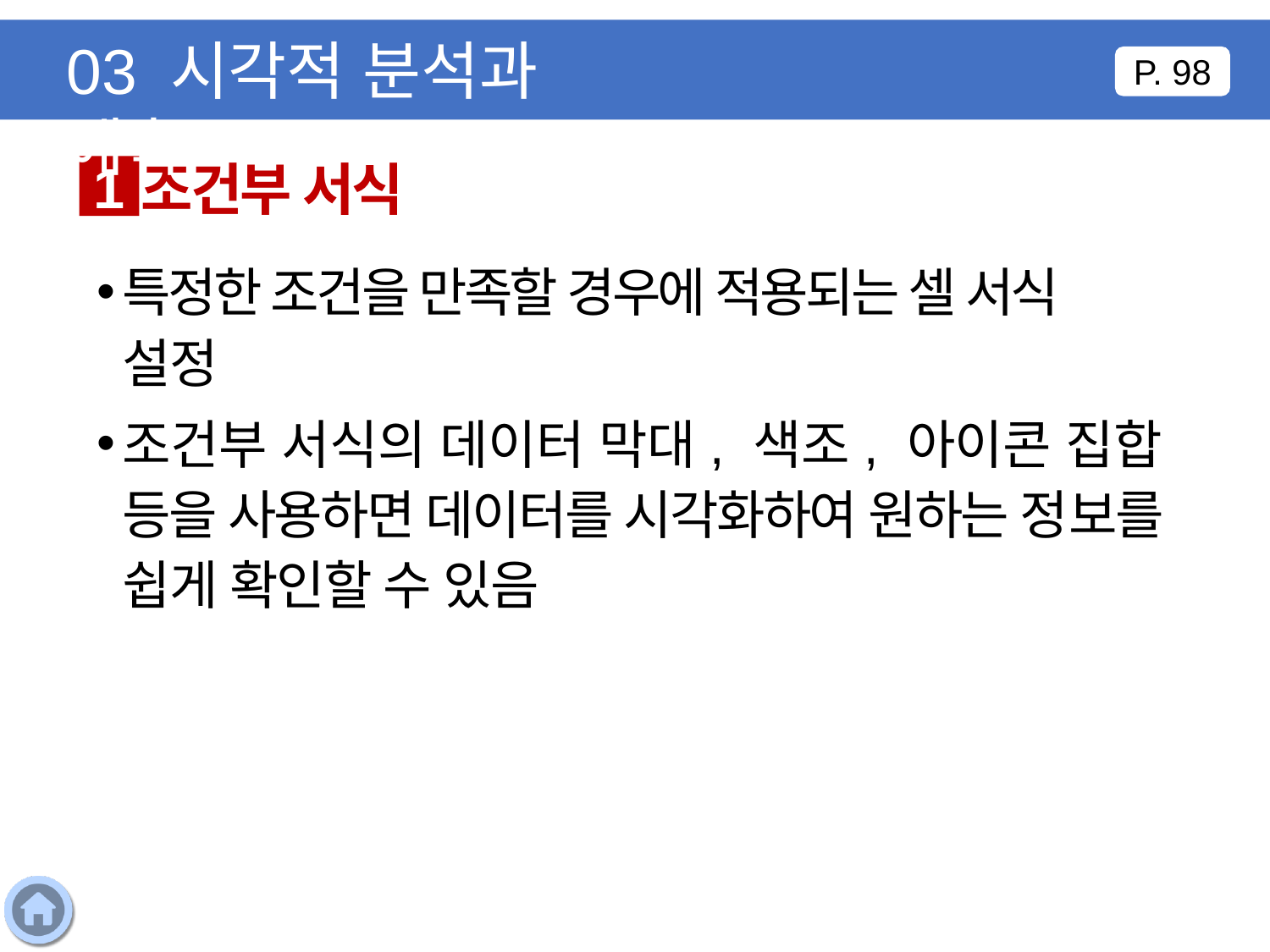

03 시각적 분석과 예측
P. 98
조건부 서식
1
특정한 조건을 만족할 경우에 적용되는 셀 서식 설정
조건부 서식의 데이터 막대, 색조, 아이콘 집합 등을 사용하면 데이터를 시각화하여 원하는 정보를 쉽게 확인할 수 있음